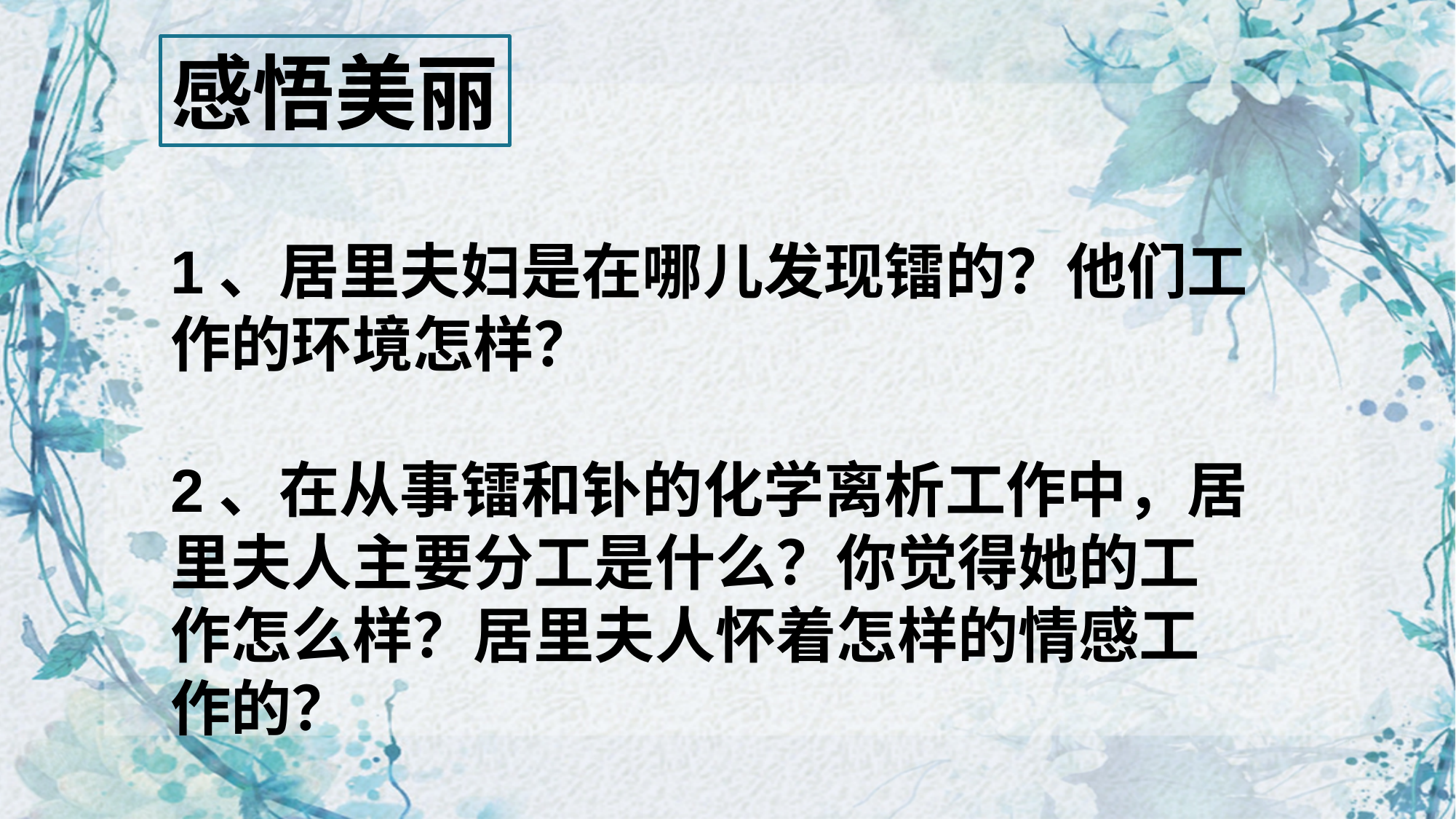

感悟美丽
1、居里夫妇是在哪儿发现镭的？他们工作的环境怎样？

2、在从事镭和钋的化学离析工作中，居里夫人主要分工是什么？你觉得她的工作怎么样？居里夫人怀着怎样的情感工作的？